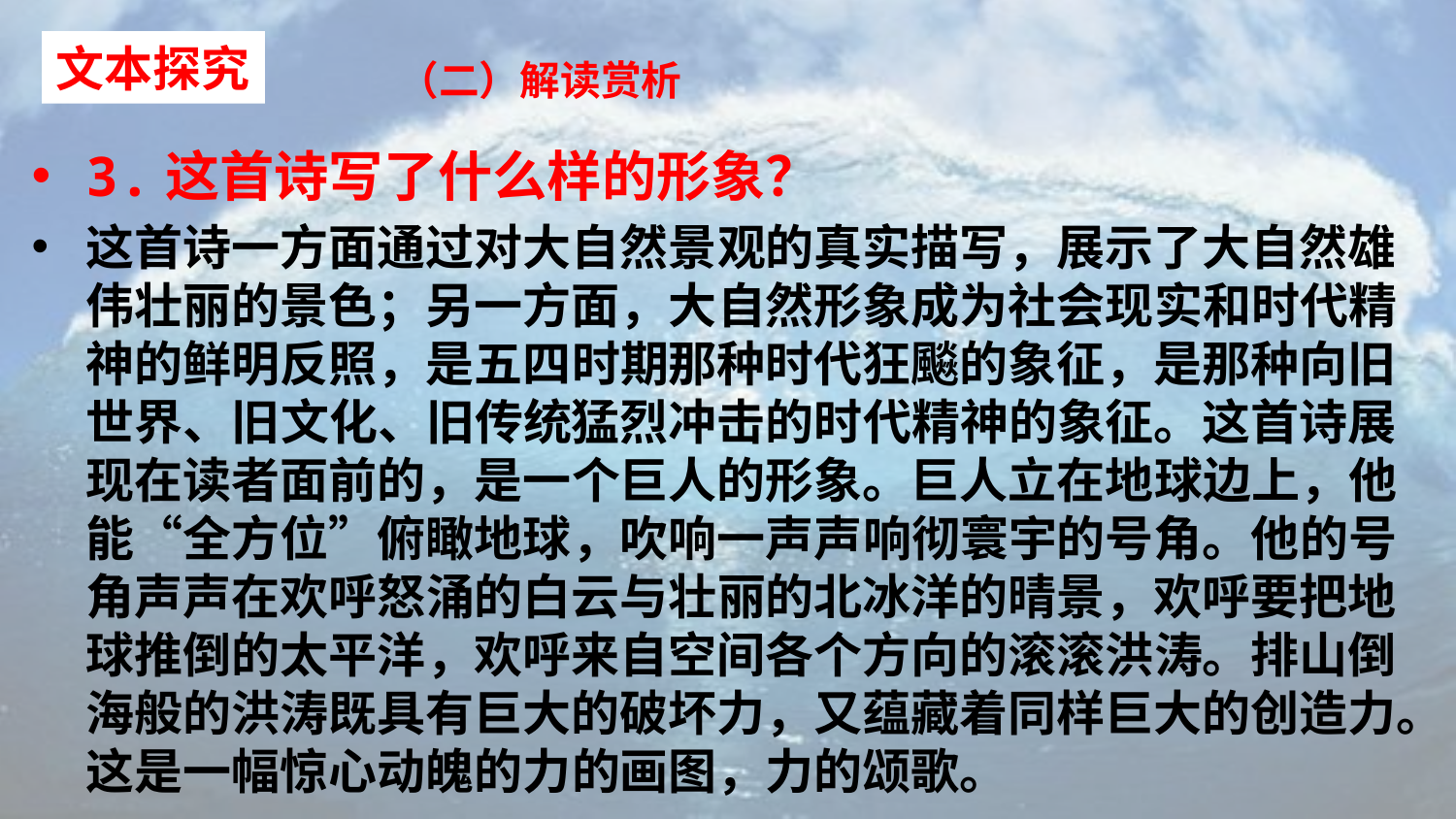

文本探究
（二）解读赏析
3.这首诗写了什么样的形象？
这首诗一方面通过对大自然景观的真实描写，展示了大自然雄伟壮丽的景色；另一方面，大自然形象成为社会现实和时代精神的鲜明反照，是五四时期那种时代狂飈的象征，是那种向旧世界、旧文化、旧传统猛烈冲击的时代精神的象征。这首诗展现在读者面前的，是一个巨人的形象。巨人立在地球边上，他能“全方位”俯瞰地球，吹响一声声响彻寰宇的号角。他的号角声声在欢呼怒涌的白云与壮丽的北冰洋的晴景，欢呼要把地球推倒的太平洋，欢呼来自空间各个方向的滚滚洪涛。排山倒海般的洪涛既具有巨大的破坏力，又蕴藏着同样巨大的创造力。这是一幅惊心动魄的力的画图，力的颂歌。